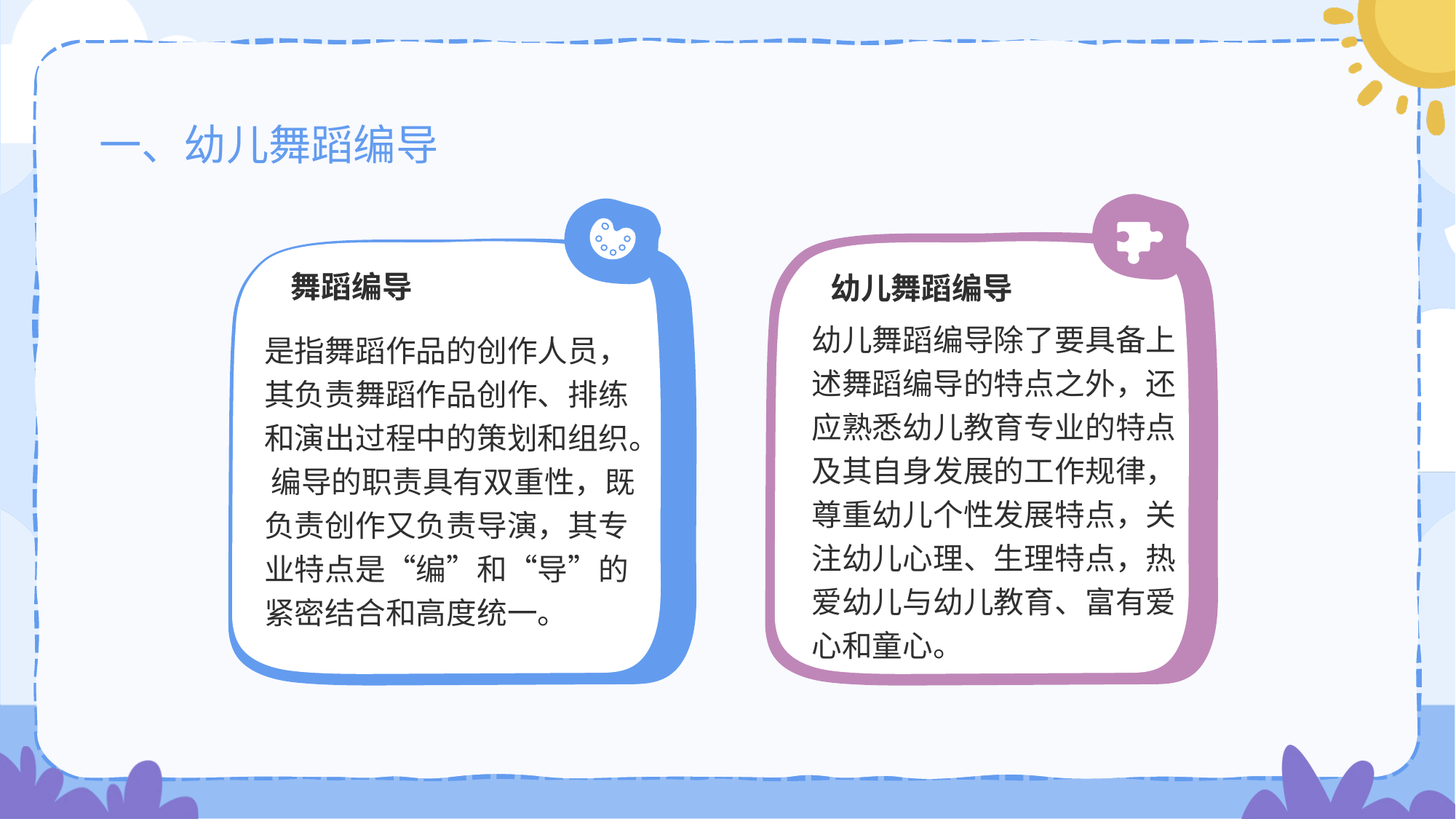

一、幼儿舞蹈编导

幼儿舞蹈编导
幼儿舞蹈编导除了要具备上述舞蹈编导的特点之外，还应熟悉幼儿教育专业的特点及其自身发展的工作规律，尊重幼儿个性发展特点，关注幼儿心理、生理特点，热爱幼儿与幼儿教育、富有爱心和童心。

舞蹈编导
是指舞蹈作品的创作人员，其负责舞蹈作品创作、排练和演出过程中的策划和组织。 编导的职责具有双重性，既负责创作又负责导演，其专业特点是“编”和“导”的紧密结合和高度统一。